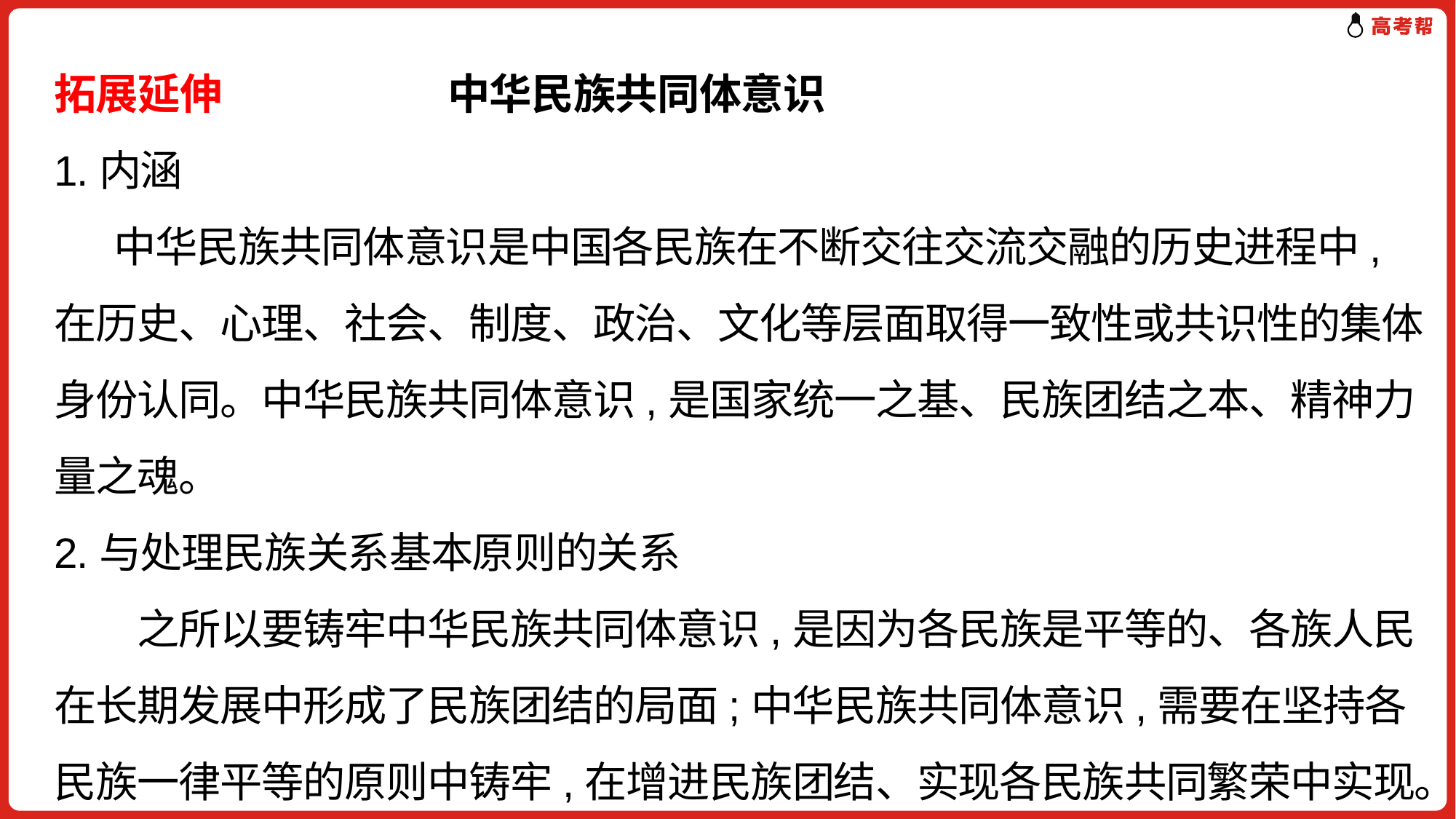

# 拓展延伸                         中华民族共同体意识 1.内涵 中华民族共同体意识是中国各民族在不断交往交流交融的历史进程中,在历史、心理、社会、制度、政治、文化等层面取得一致性或共识性的集体身份认同。中华民族共同体意识,是国家统一之基、民族团结之本、精神力量之魂。 2.与处理民族关系基本原则的关系 　　之所以要铸牢中华民族共同体意识,是因为各民族是平等的、各族人民在长期发展中形成了民族团结的局面;中华民族共同体意识,需要在坚持各民族一律平等的原则中铸牢,在增进民族团结、实现各民族共同繁荣中实现。